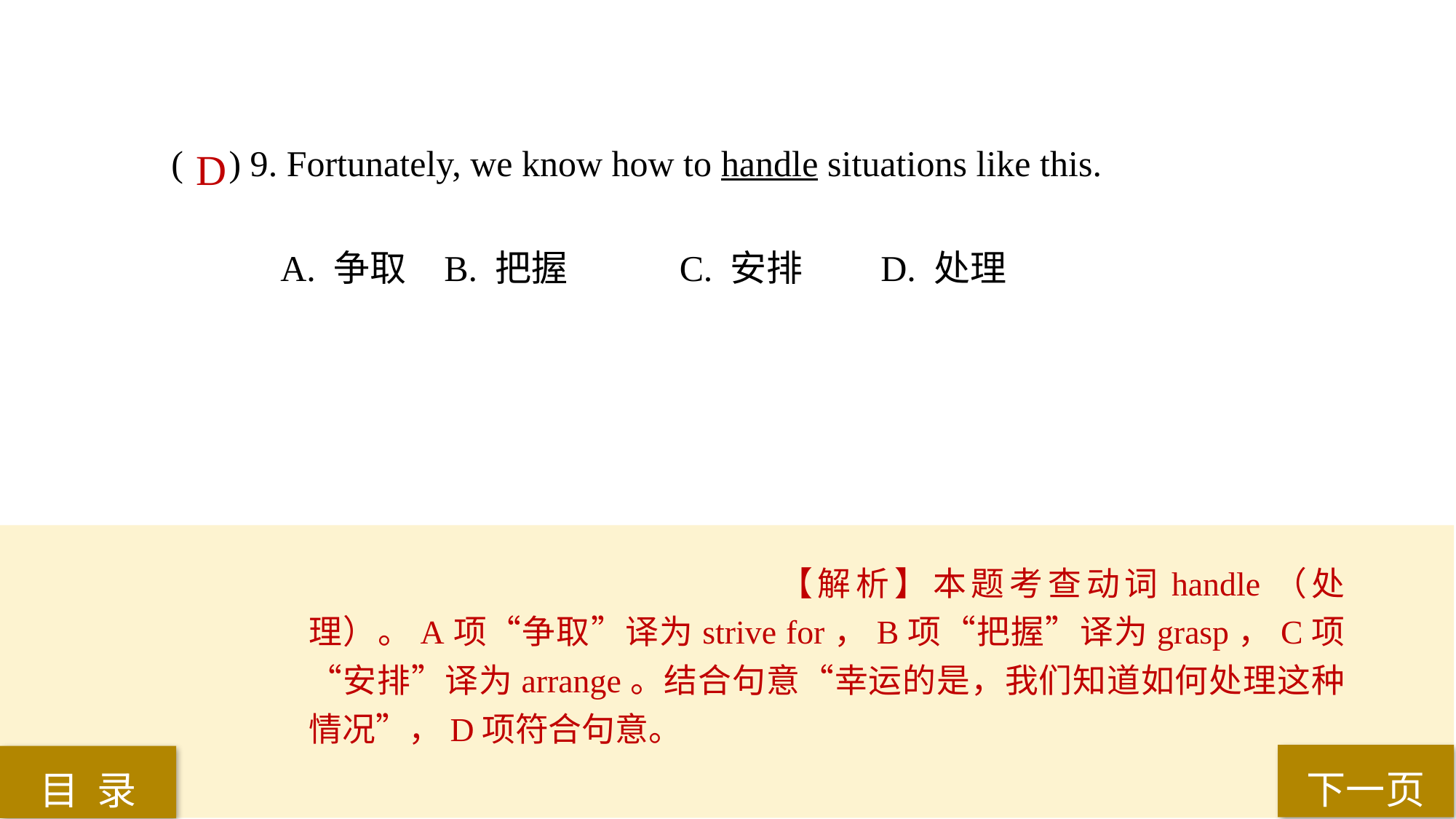

(     ) 9. Fortunately, we know how to handle situations like this.

A. 争取 	B. 把握	 C. 安排 	D. 处理
D
【解析】本题考查动词handle（处理）。A项“争取”译为strive for，B项“把握”译为grasp，C项“安排”译为arrange。结合句意“幸运的是，我们知道如何处理这种情况”，D项符合句意。